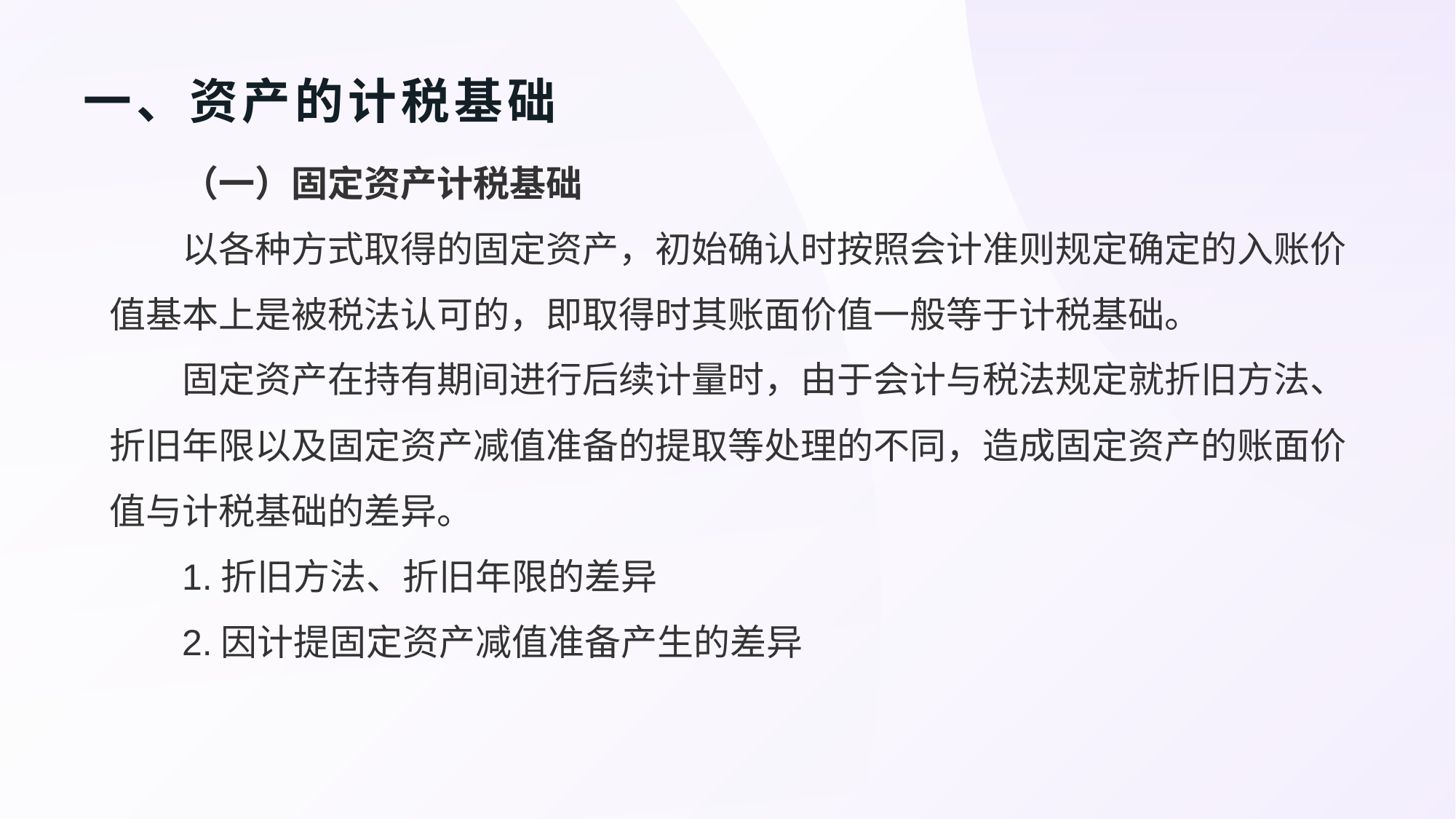

# 一、资产的计税基础
（一）固定资产计税基础
以各种方式取得的固定资产，初始确认时按照会计准则规定确定的入账价值基本上是被税法认可的，即取得时其账面价值一般等于计税基础。
固定资产在持有期间进行后续计量时，由于会计与税法规定就折旧方法、折旧年限以及固定资产减值准备的提取等处理的不同，造成固定资产的账面价值与计税基础的差异。
1.折旧方法、折旧年限的差异
2.因计提固定资产减值准备产生的差异